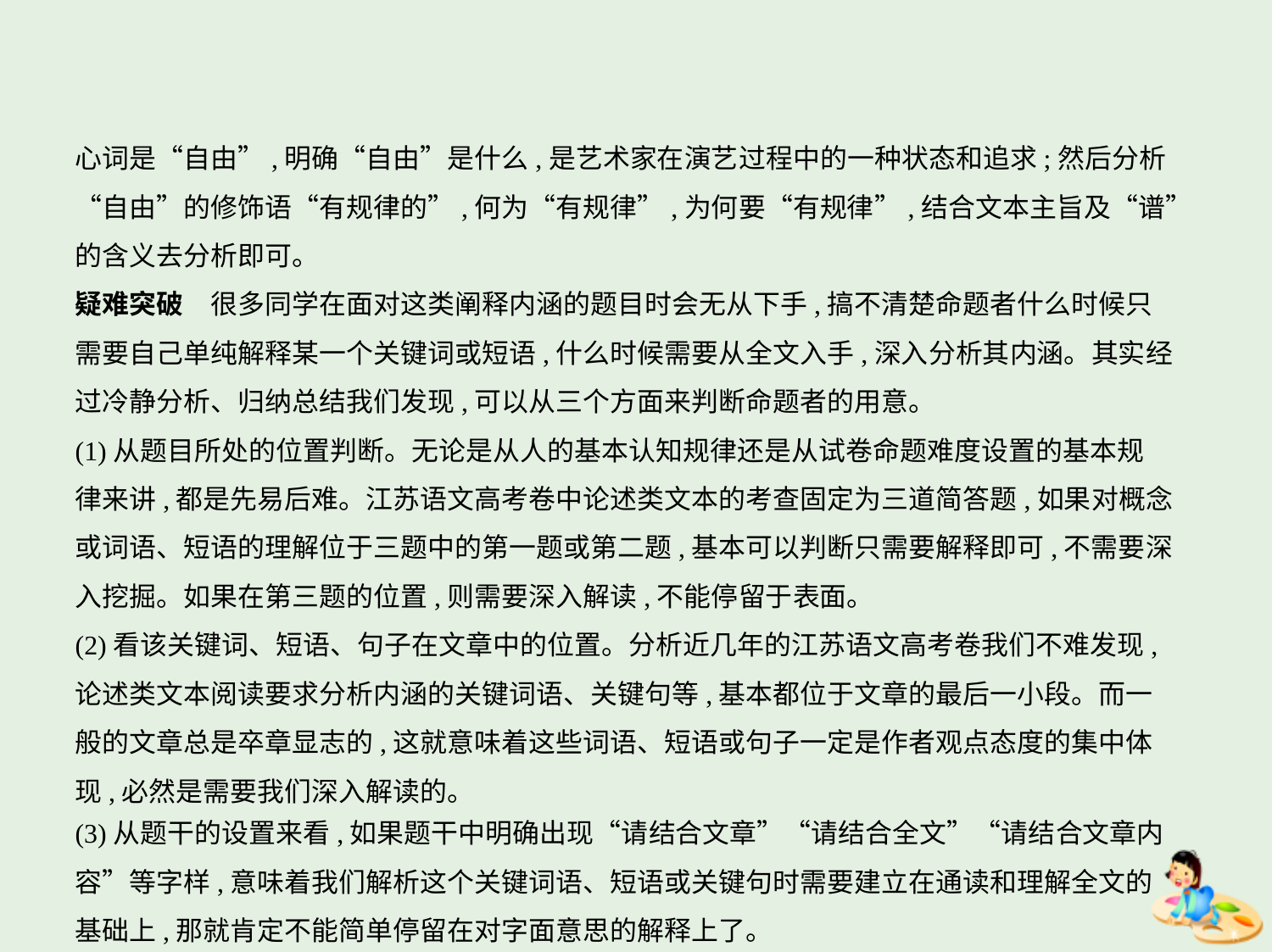

心词是“自由”,明确“自由”是什么,是艺术家在演艺过程中的一种状态和追求;然后分析
“自由”的修饰语“有规律的”,何为“有规律”,为何要“有规律”,结合文本主旨及“谱”
的含义去分析即可。
疑难突破　很多同学在面对这类阐释内涵的题目时会无从下手,搞不清楚命题者什么时候只
需要自己单纯解释某一个关键词或短语,什么时候需要从全文入手,深入分析其内涵。其实经
过冷静分析、归纳总结我们发现,可以从三个方面来判断命题者的用意。
(1)从题目所处的位置判断。无论是从人的基本认知规律还是从试卷命题难度设置的基本规
律来讲,都是先易后难。江苏语文高考卷中论述类文本的考查固定为三道简答题,如果对概念
或词语、短语的理解位于三题中的第一题或第二题,基本可以判断只需要解释即可,不需要深
入挖掘。如果在第三题的位置,则需要深入解读,不能停留于表面。
(2)看该关键词、短语、句子在文章中的位置。分析近几年的江苏语文高考卷我们不难发现,
论述类文本阅读要求分析内涵的关键词语、关键句等,基本都位于文章的最后一小段。而一
般的文章总是卒章显志的,这就意味着这些词语、短语或句子一定是作者观点态度的集中体
现,必然是需要我们深入解读的。
(3)从题干的设置来看,如果题干中明确出现“请结合文章”“请结合全文”“请结合文章内
容”等字样,意味着我们解析这个关键词语、短语或关键句时需要建立在通读和理解全文的
基础上,那就肯定不能简单停留在对字面意思的解释上了。